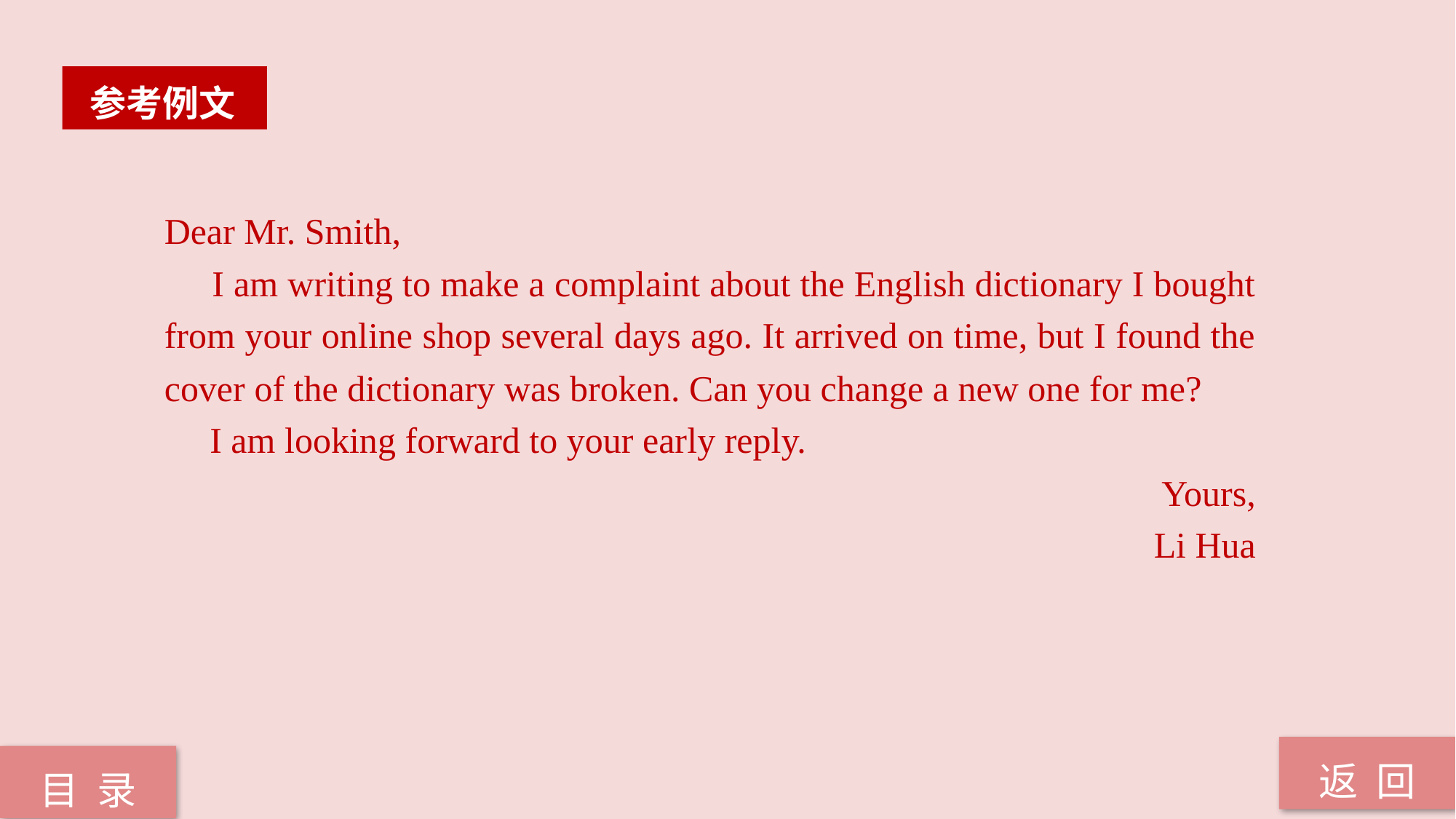

参考例文
Dear Mr. Smith,
     I am writing to make a complaint about the English dictionary I bought from your online shop several days ago. It arrived on time, but I found the cover of the dictionary was broken. Can you change a new one for me?
     I am looking forward to your early reply.
Yours,
Li Hua
返  回